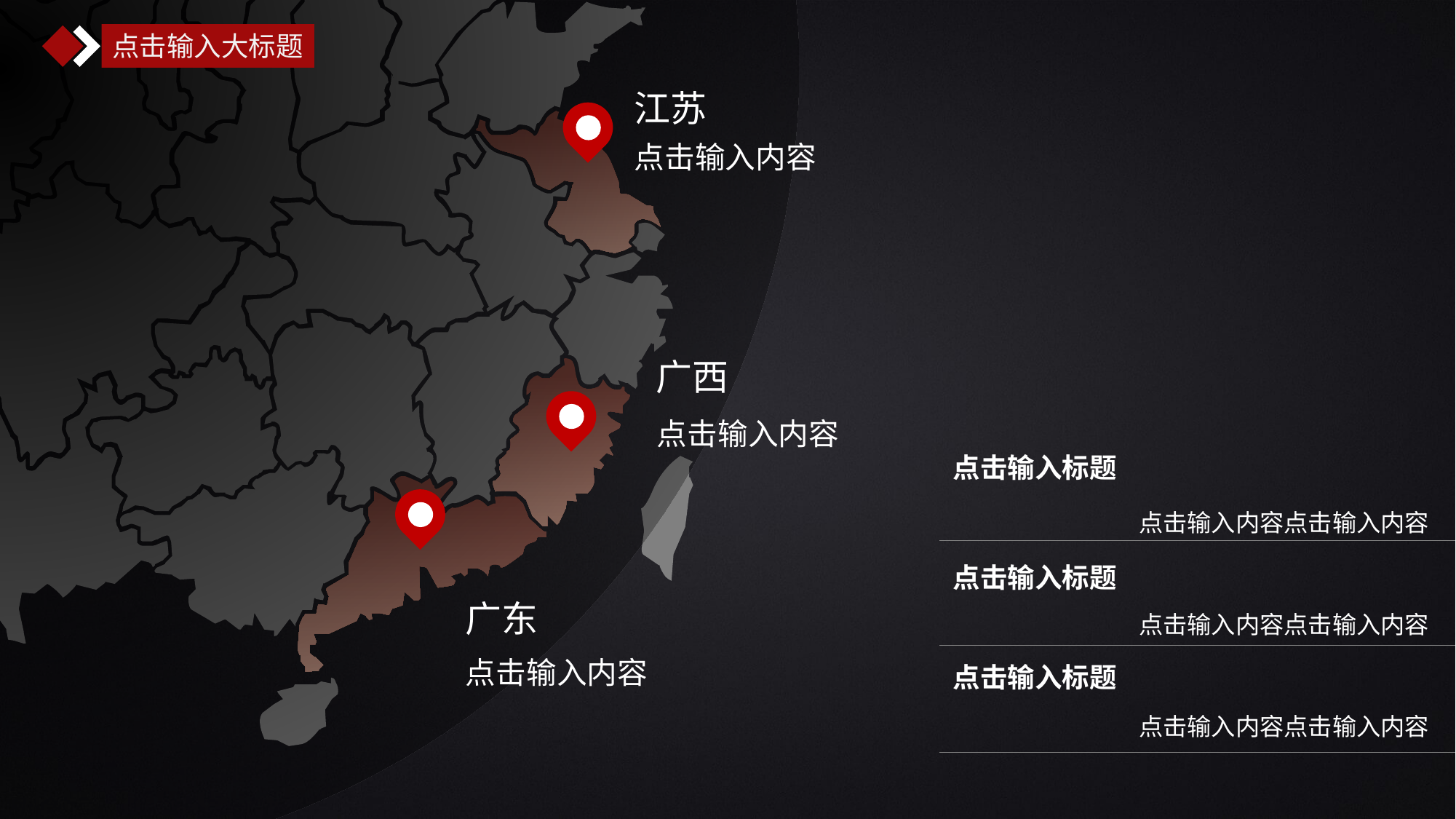

点击输入大标题

江苏

点击输入内容
广西

点击输入内容
点击输入标题
点击输入内容点击输入内容

点击输入标题
点击输入内容点击输入内容
广东
点击输入内容
点击输入标题
点击输入内容点击输入内容